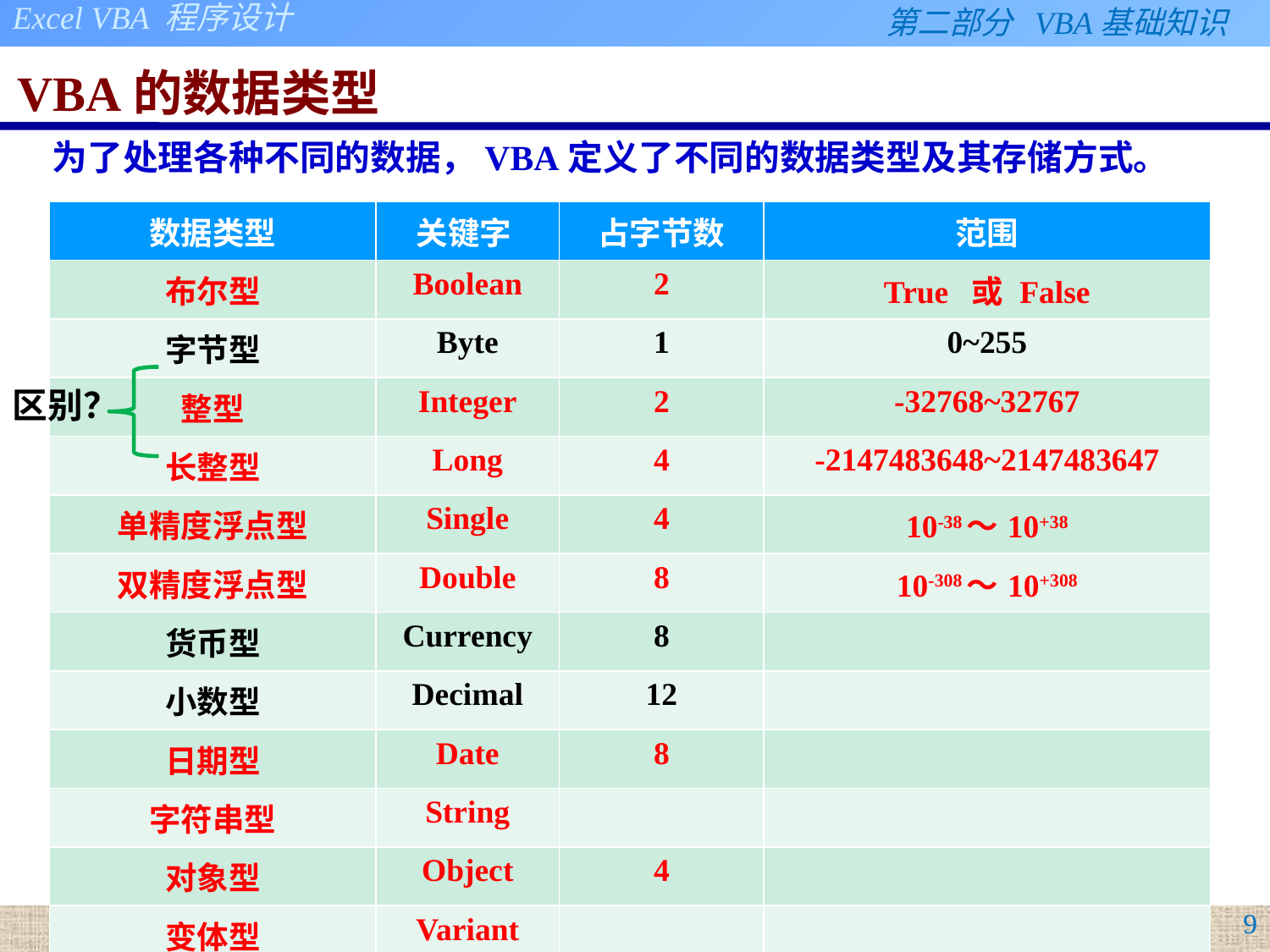

# VBA的数据类型
为了处理各种不同的数据，VBA定义了不同的数据类型及其存储方式。
| 数据类型 | 关键字 | 占字节数 | 范围 |
| --- | --- | --- | --- |
| 布尔型 | Boolean | 2 | True 或 False |
| 字节型 | Byte | 1 | 0~255 |
| 整型 | Integer | 2 | -32768~32767 |
| 长整型 | Long | 4 | -2147483648~2147483647 |
| 单精度浮点型 | Single | 4 | 10-38～10+38 |
| 双精度浮点型 | Double | 8 | 10-308～10+308 |
| 货币型 | Currency | 8 |  |
| 小数型 | Decimal | 12 |  |
| 日期型 | Date | 8 |  |
| 字符串型 | String |  |  |
| 对象型 | Object | 4 |  |
| 变体型 | Variant |  |  |
| 用户自定义 |  |  |  |

区别？